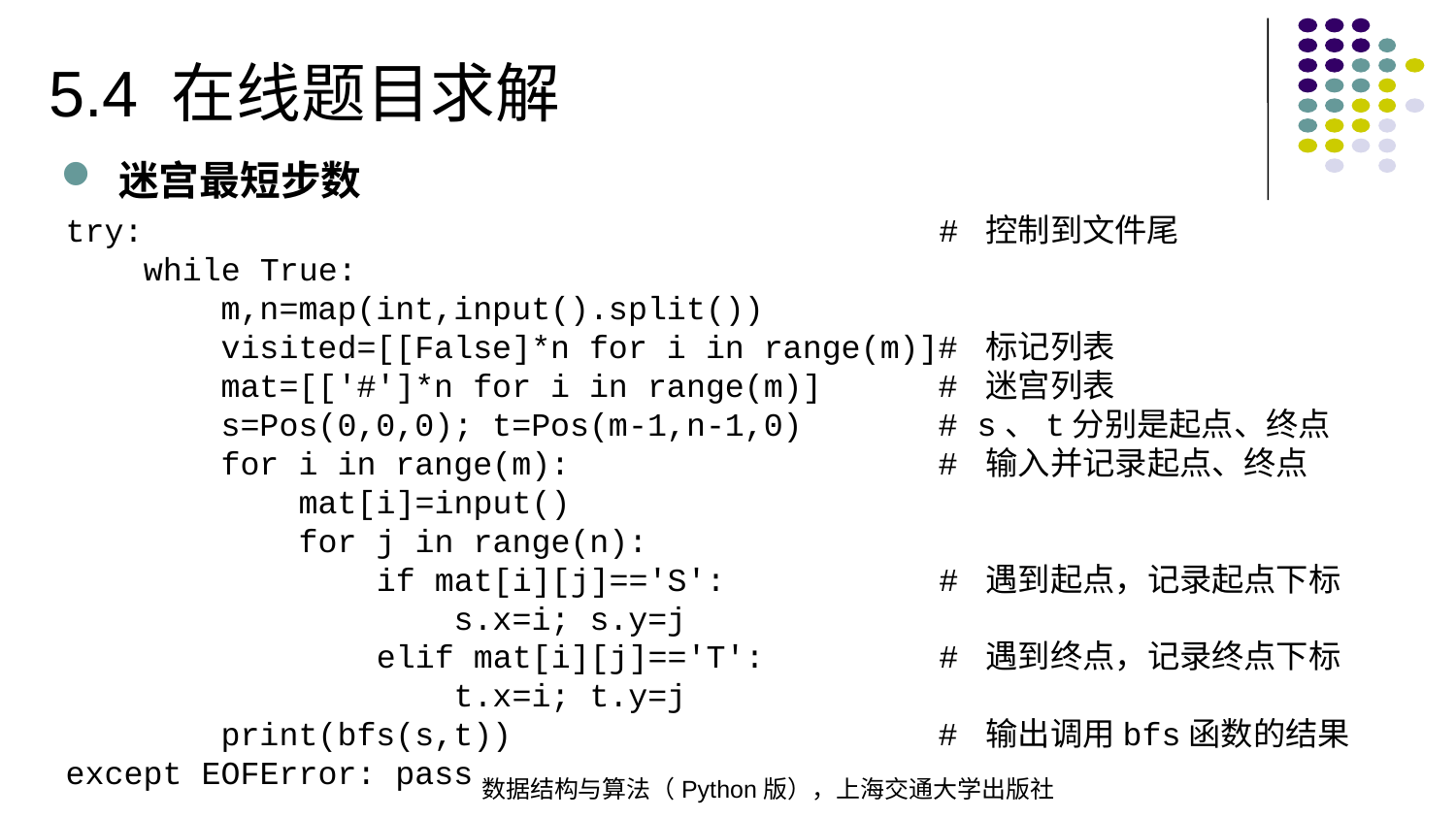

5.4 在线题目求解
迷宫最短步数
try:                                         # 控制到文件尾
    while True:
        m,n=map(int,input().split())
        visited=[[False]*n for i in range(m)]# 标记列表
        mat=[['#']*n for i in range(m)]      # 迷宫列表
        s=Pos(0,0,0); t=Pos(m-1,n-1,0)       # s、t分别是起点、终点
        for i in range(m):                   # 输入并记录起点、终点
            mat[i]=input()
            for j in range(n):
                if mat[i][j]=='S':           # 遇到起点，记录起点下标
                    s.x=i; s.y=j
                elif mat[i][j]=='T':         # 遇到终点，记录终点下标
                    t.x=i; t.y=j
        print(bfs(s,t))                      # 输出调用bfs函数的结果
except EOFError: pass